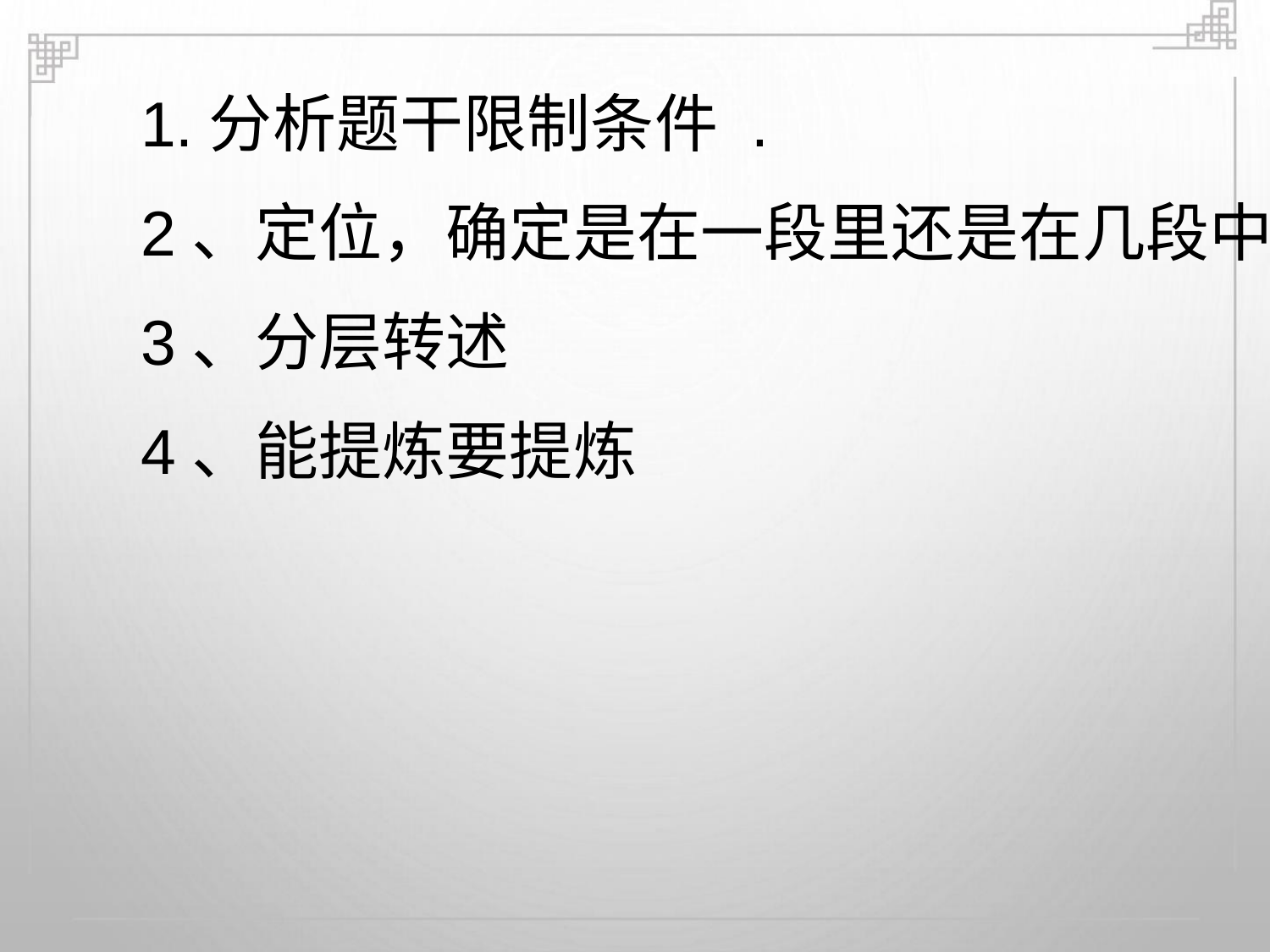

1.分析题干限制条件 .
2、定位，确定是在一段里还是在几段中
3、分层转述
4、能提炼要提炼